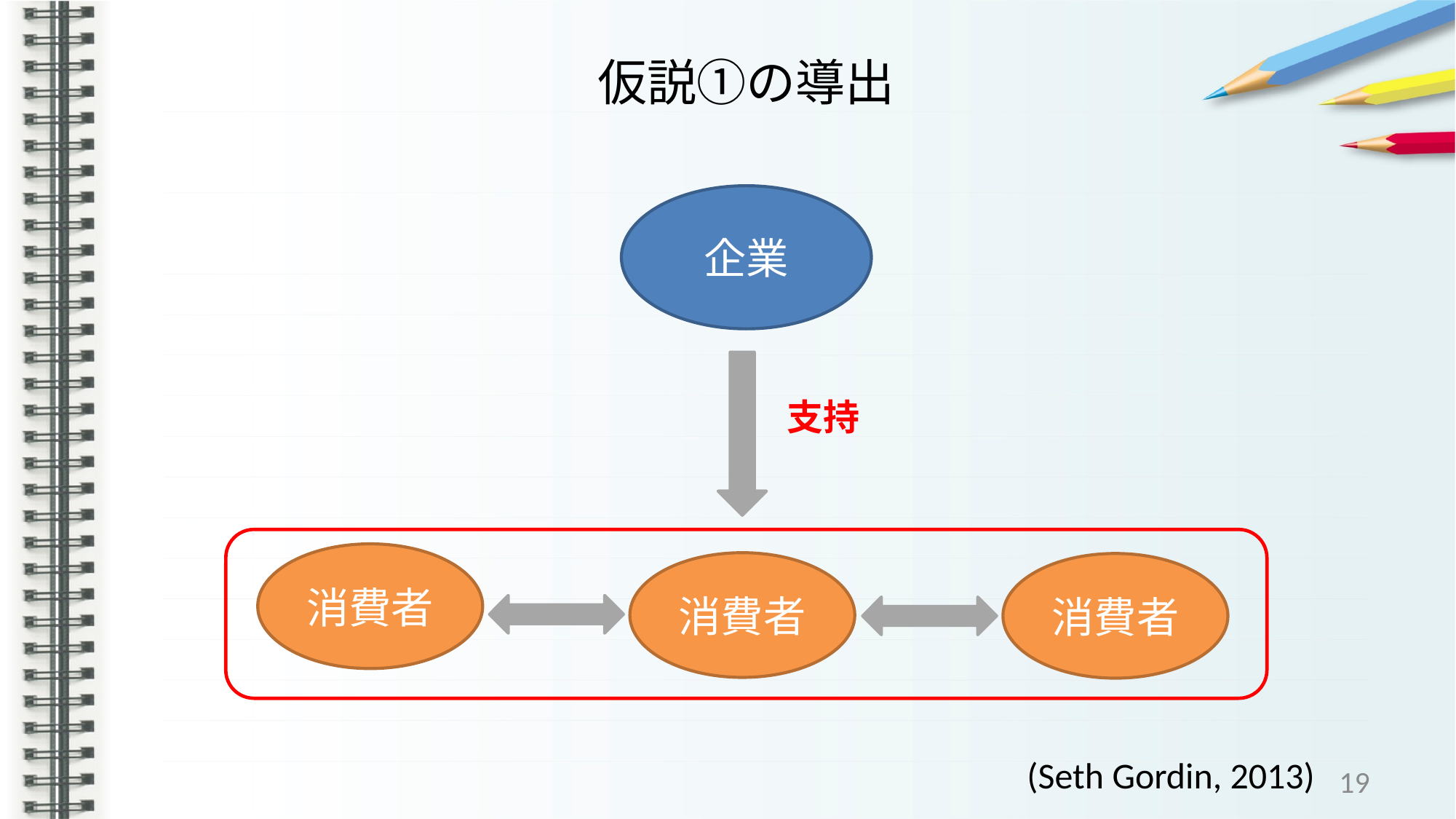

# 仮説①の導出
企業

支持

消費者

消費者
消費者
(Seth Gordin, 2013)
19